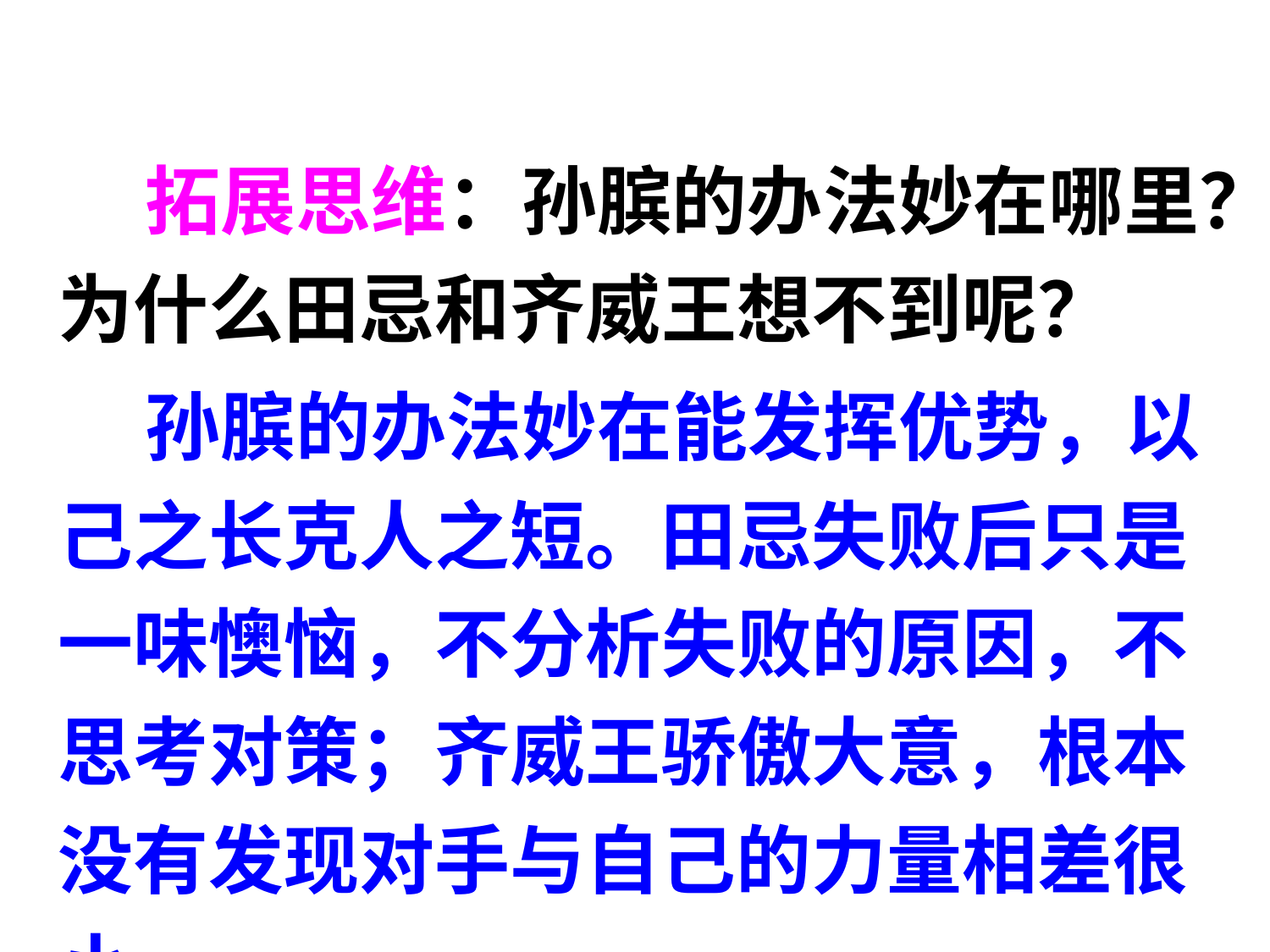

拓展思维：孙膑的办法妙在哪里？为什么田忌和齐威王想不到呢？
    孙膑的办法妙在能发挥优势，以己之长克人之短。田忌失败后只是一味懊恼，不分析失败的原因，不思考对策；齐威王骄傲大意，根本没有发现对手与自己的力量相差很小。